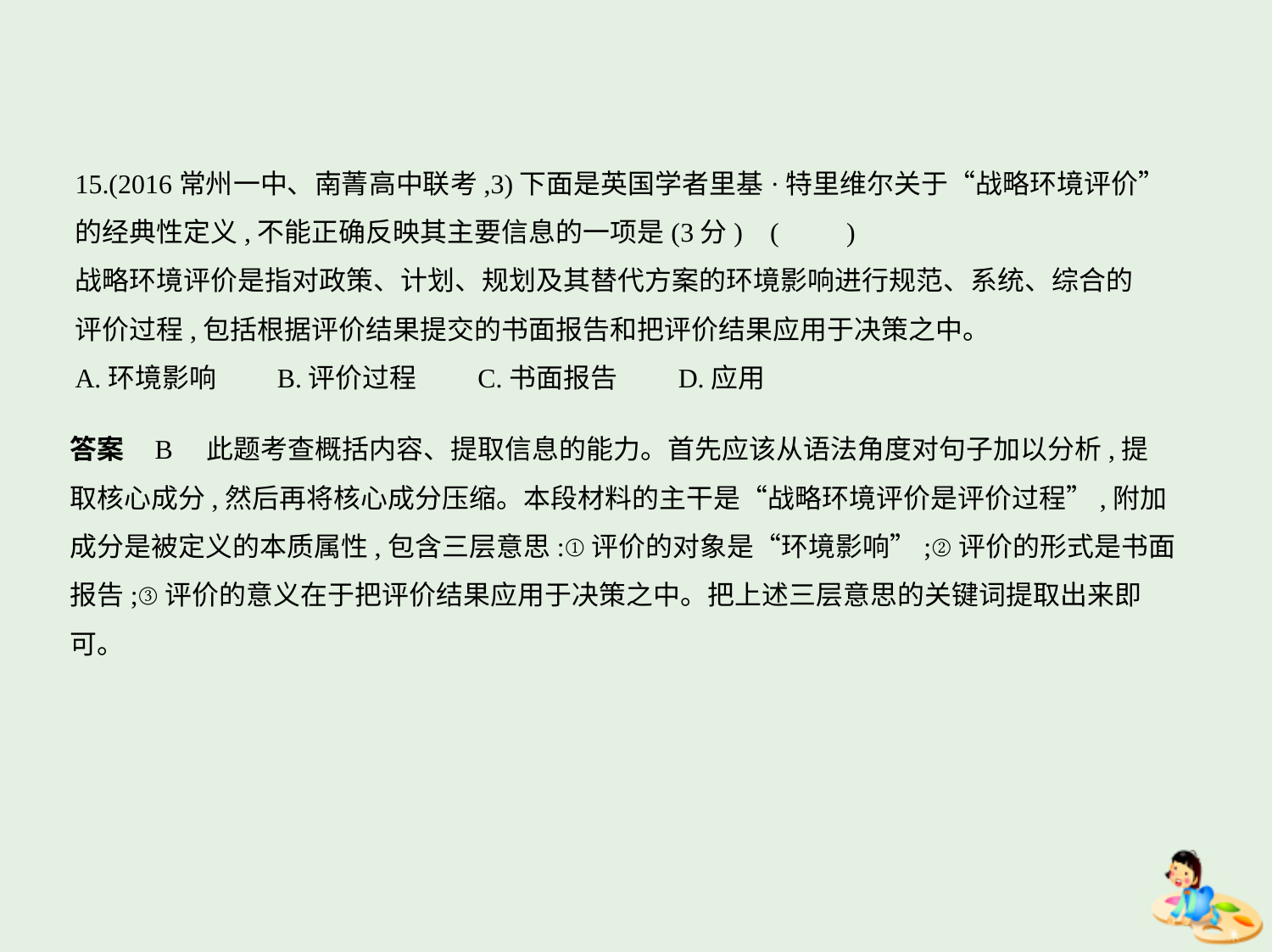

15.(2016常州一中、南菁高中联考,3)下面是英国学者里基·特里维尔关于“战略环境评价”
的经典性定义,不能正确反映其主要信息的一项是(3分) (　　)
战略环境评价是指对政策、计划、规划及其替代方案的环境影响进行规范、系统、综合的
评价过程,包括根据评价结果提交的书面报告和把评价结果应用于决策之中。
A.环境影响　　B.评价过程　　C.书面报告　　D.应用
答案    B　此题考查概括内容、提取信息的能力。首先应该从语法角度对句子加以分析,提
取核心成分,然后再将核心成分压缩。本段材料的主干是“战略环境评价是评价过程”,附加
成分是被定义的本质属性,包含三层意思:①评价的对象是“环境影响”;②评价的形式是书面
报告;③评价的意义在于把评价结果应用于决策之中。把上述三层意思的关键词提取出来即
可。